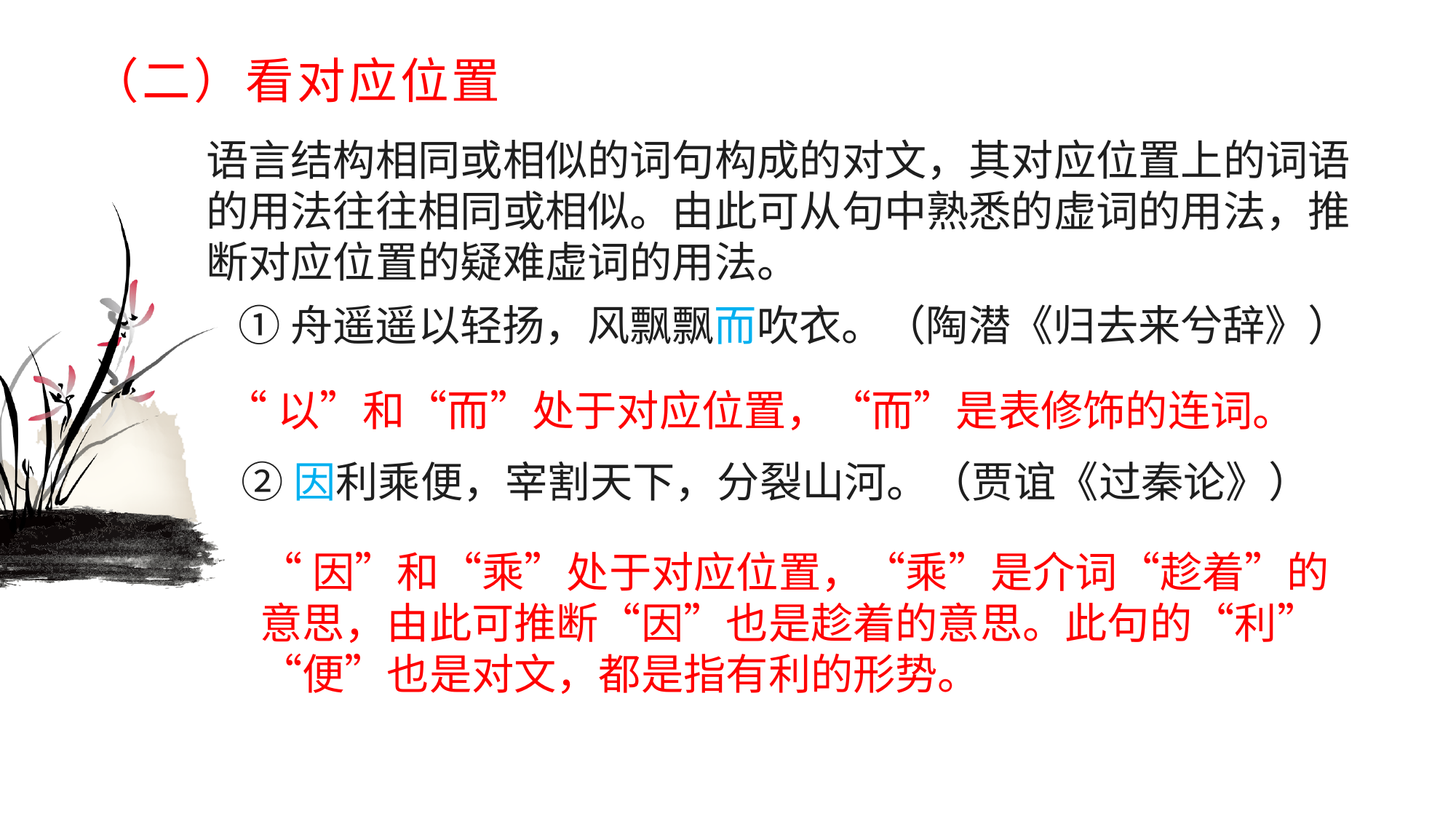

# （二）看对应位置
语言结构相同或相似的词句构成的对文，其对应位置上的词语的用法往往相同或相似。由此可从句中熟悉的虚词的用法，推断对应位置的疑难虚词的用法。
①舟遥遥以轻扬，风飘飘而吹衣。（陶潜《归去来兮辞》）
“以”和“而”处于对应位置，“而”是表修饰的连词。
②因利乘便，宰割天下，分裂山河。（贾谊《过秦论》）
“因”和“乘”处于对应位置，“乘”是介词“趁着”的意思，由此可推断“因”也是趁着的意思。此句的“利”“便”也是对文，都是指有利的形势。